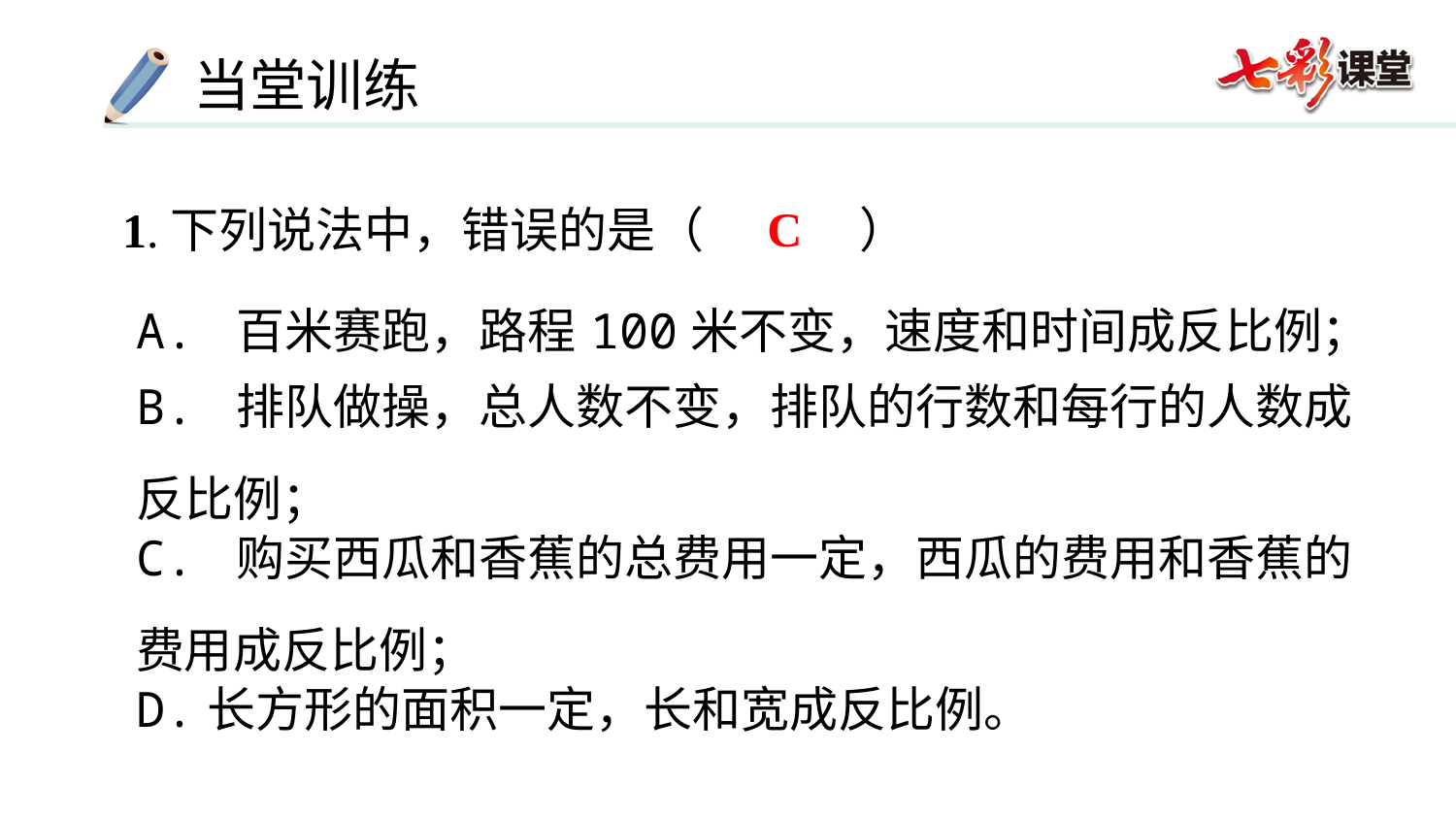

C
1.下列说法中，错误的是（　C　）
| A. 百米赛跑，路程100米不变，速度和时间成反比例； |
| --- |
| B. 排队做操，总人数不变，排队的行数和每行的人数成反比例； |
| C. 购买西瓜和香蕉的总费用一定，西瓜的费用和香蕉的费用成反比例； |
| D.长方形的面积一定，长和宽成反比例。 |